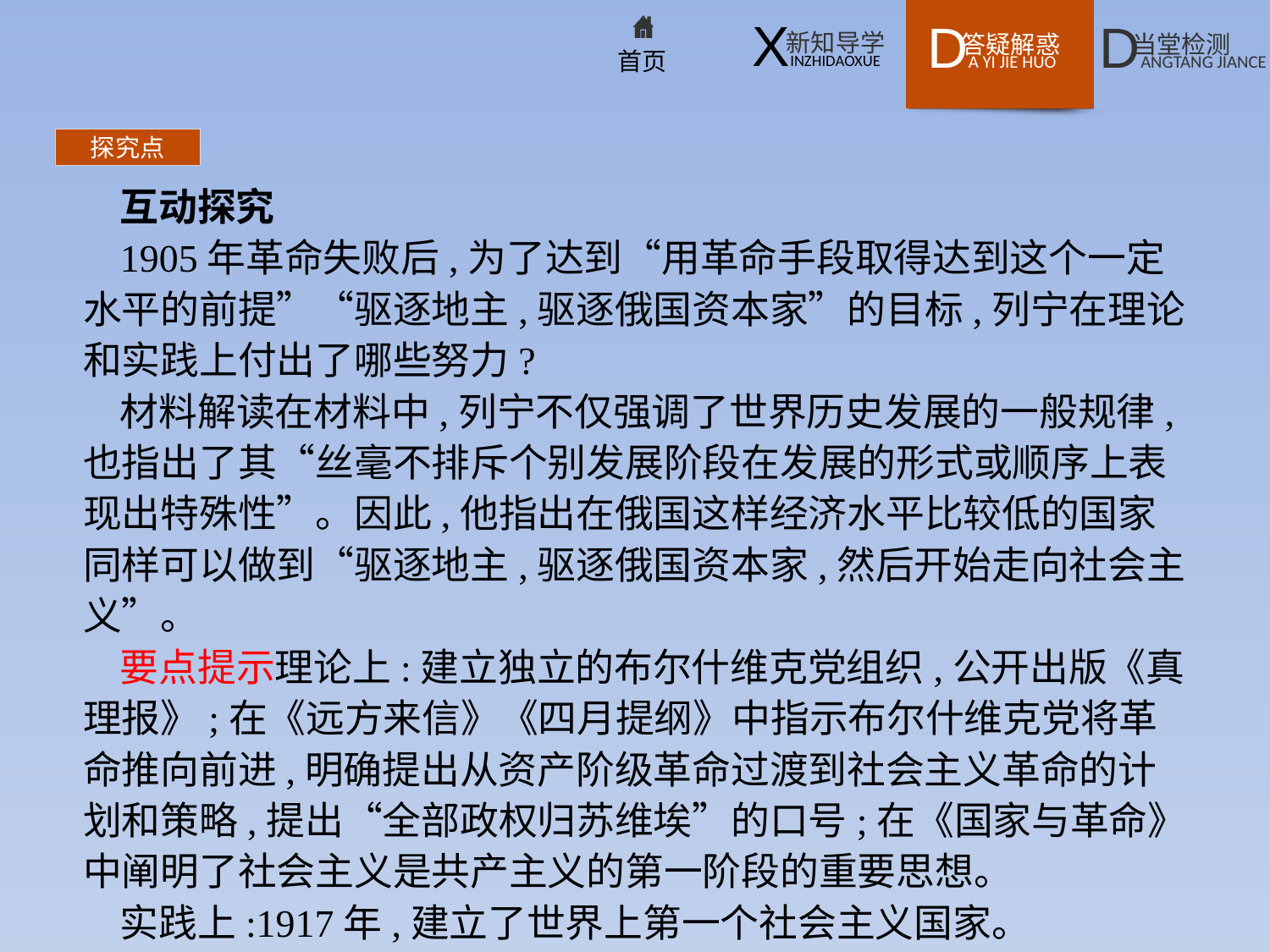

探究点
互动探究
1905年革命失败后,为了达到“用革命手段取得达到这个一定水平的前提”“驱逐地主,驱逐俄国资本家”的目标,列宁在理论和实践上付出了哪些努力?
材料解读在材料中,列宁不仅强调了世界历史发展的一般规律,也指出了其“丝毫不排斥个别发展阶段在发展的形式或顺序上表现出特殊性”。因此,他指出在俄国这样经济水平比较低的国家同样可以做到“驱逐地主,驱逐俄国资本家,然后开始走向社会主义”。
要点提示理论上:建立独立的布尔什维克党组织,公开出版《真理报》;在《远方来信》《四月提纲》中指示布尔什维克党将革命推向前进,明确提出从资产阶级革命过渡到社会主义革命的计划和策略,提出“全部政权归苏维埃”的口号;在《国家与革命》中阐明了社会主义是共产主义的第一阶段的重要思想。
实践上:1917年,建立了世界上第一个社会主义国家。